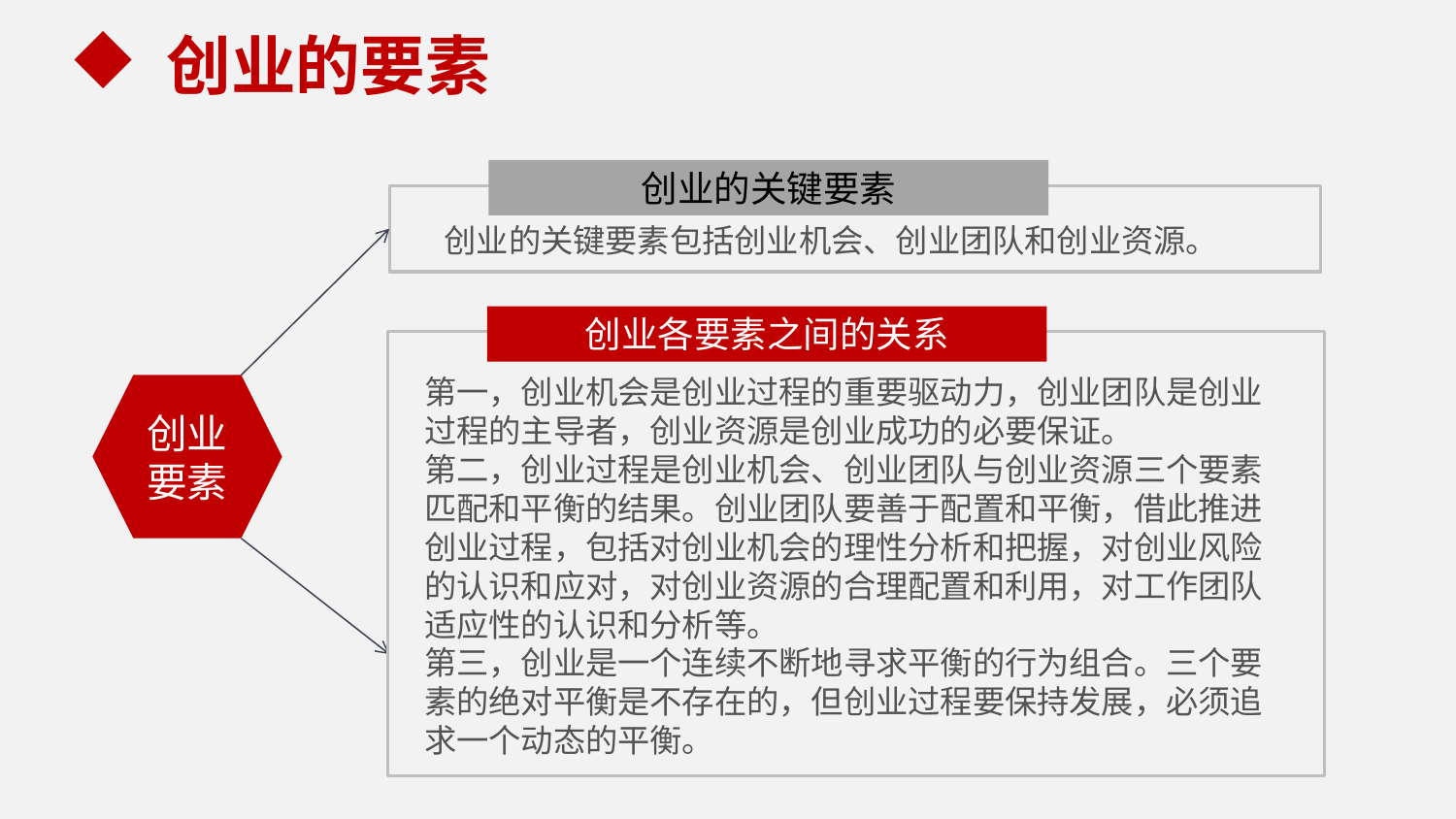

创业的要素
创业的关键要素

 创业的关键要素包括创业机会、创业团队和创业资源。
创业各要素之间的关系

第一，创业机会是创业过程的重要驱动力，创业团队是创业过程的主导者，创业资源是创业成功的必要保证。
第二，创业过程是创业机会、创业团队与创业资源三个要素匹配和平衡的结果。创业团队要善于配置和平衡，借此推进创业过程，包括对创业机会的理性分析和把握，对创业风险的认识和应对，对创业资源的合理配置和利用，对工作团队适应性的认识和分析等。
第三，创业是一个连续不断地寻求平衡的行为组合。三个要素的绝对平衡是不存在的，但创业过程要保持发展，必须追求一个动态的平衡。
创业要素